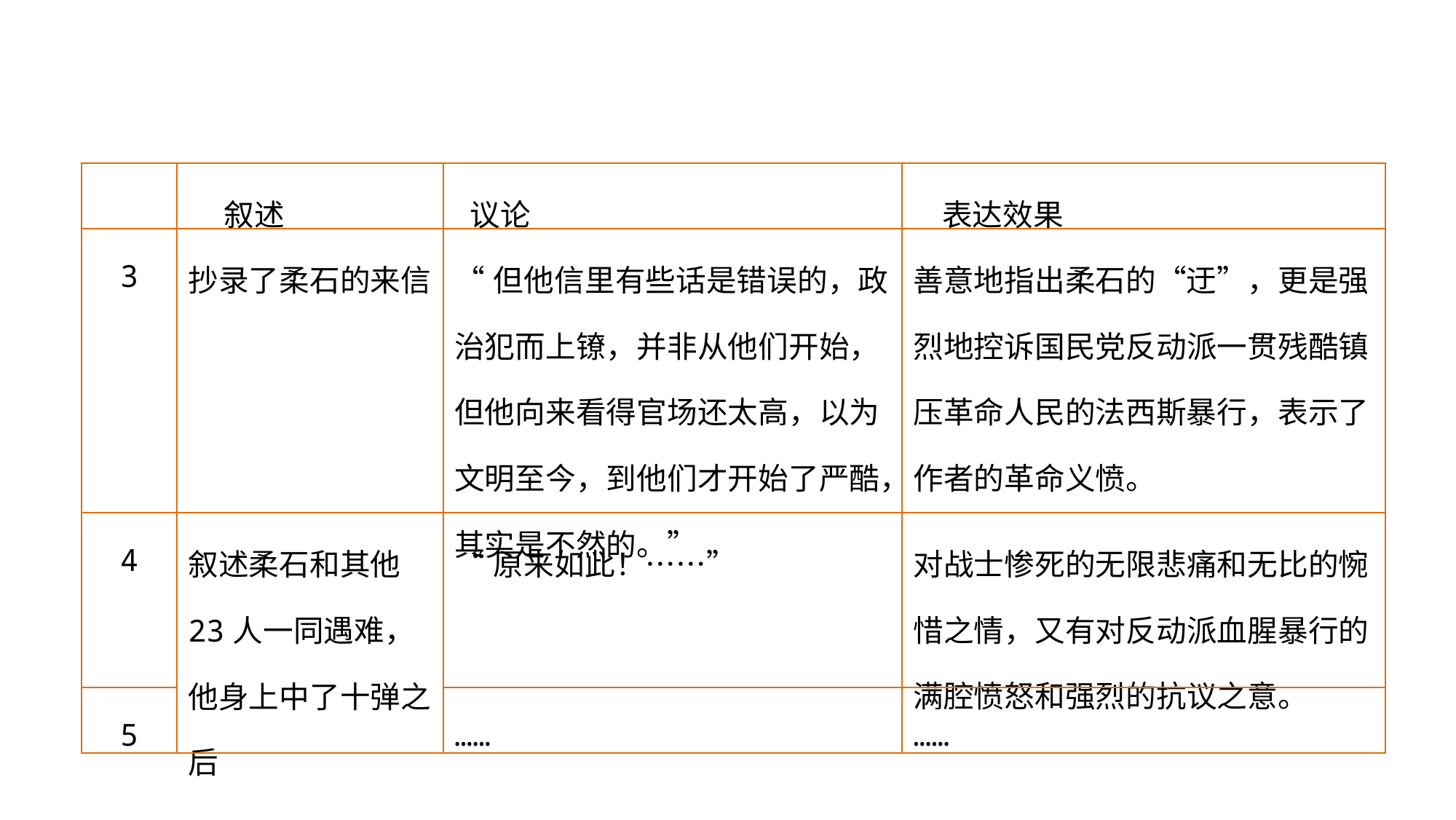

研读探究
|  | 叙述 | 议论 | 表达效果 |
| --- | --- | --- | --- |
| 3 | 抄录了柔石的来信 | “但他信里有些话是错误的，政治犯而上镣，并非从他们开始，但他向来看得官场还太高，以为文明至今，到他们才开始了严酷，其实是不然的。” | 善意地指出柔石的“迂”，更是强烈地控诉国民党反动派一贯残酷镇压革命人民的法西斯暴行，表示了作者的革命义愤。 |
| 4 | 叙述柔石和其他23人一同遇难，他身上中了十弹之后 | “原来如此！……” | 对战士惨死的无限悲痛和无比的惋惜之情，又有对反动派血腥暴行的满腔愤怒和强烈的抗议之意。 |
| 5 |  | …… | …… |